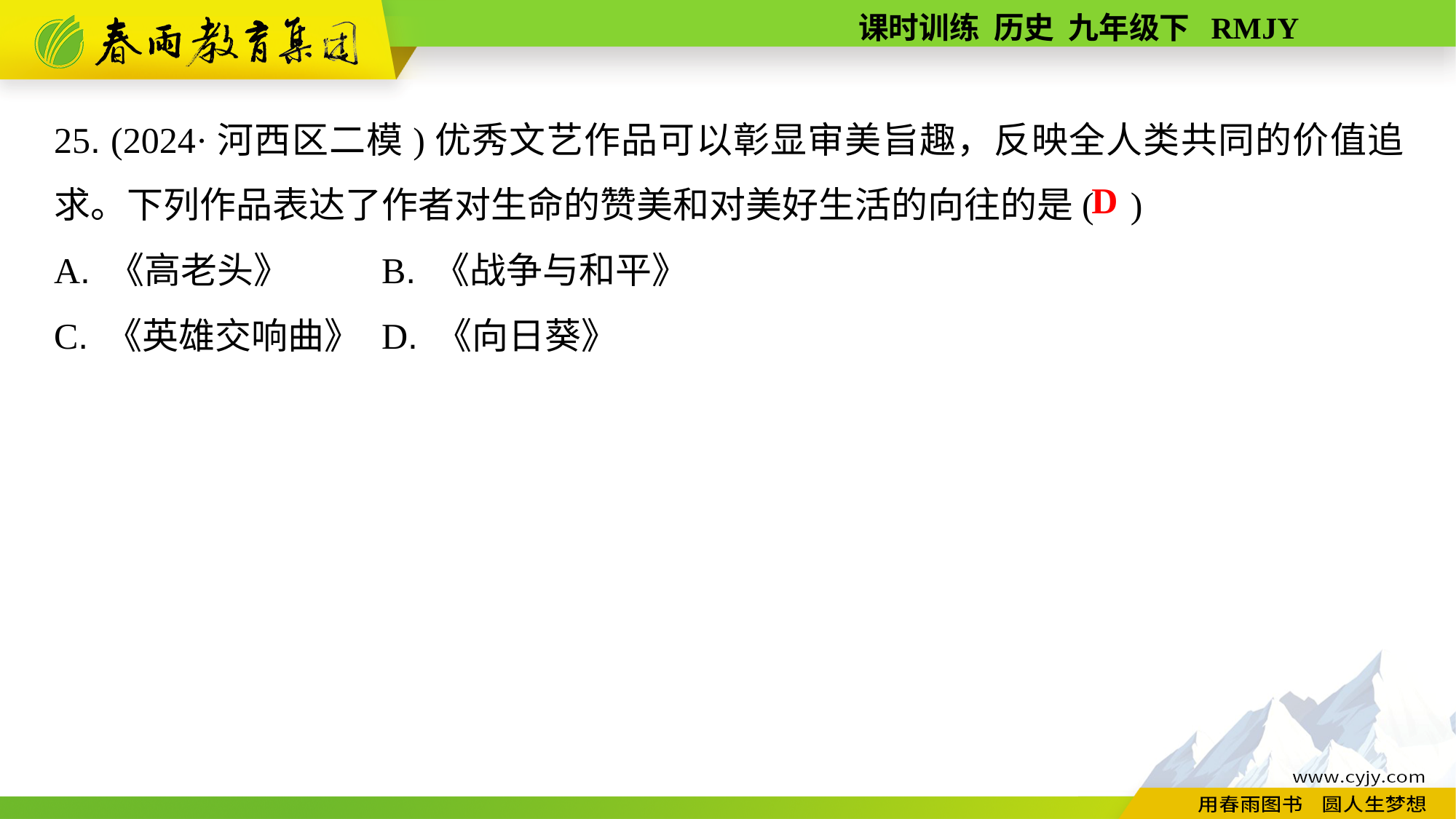

25. (2024·河西区二模)优秀文艺作品可以彰显审美旨趣，反映全人类共同的价值追求。下列作品表达了作者对生命的赞美和对美好生活的向往的是(    )
A. 《高老头》	B. 《战争与和平》
C. 《英雄交响曲》	D. 《向日葵》
D